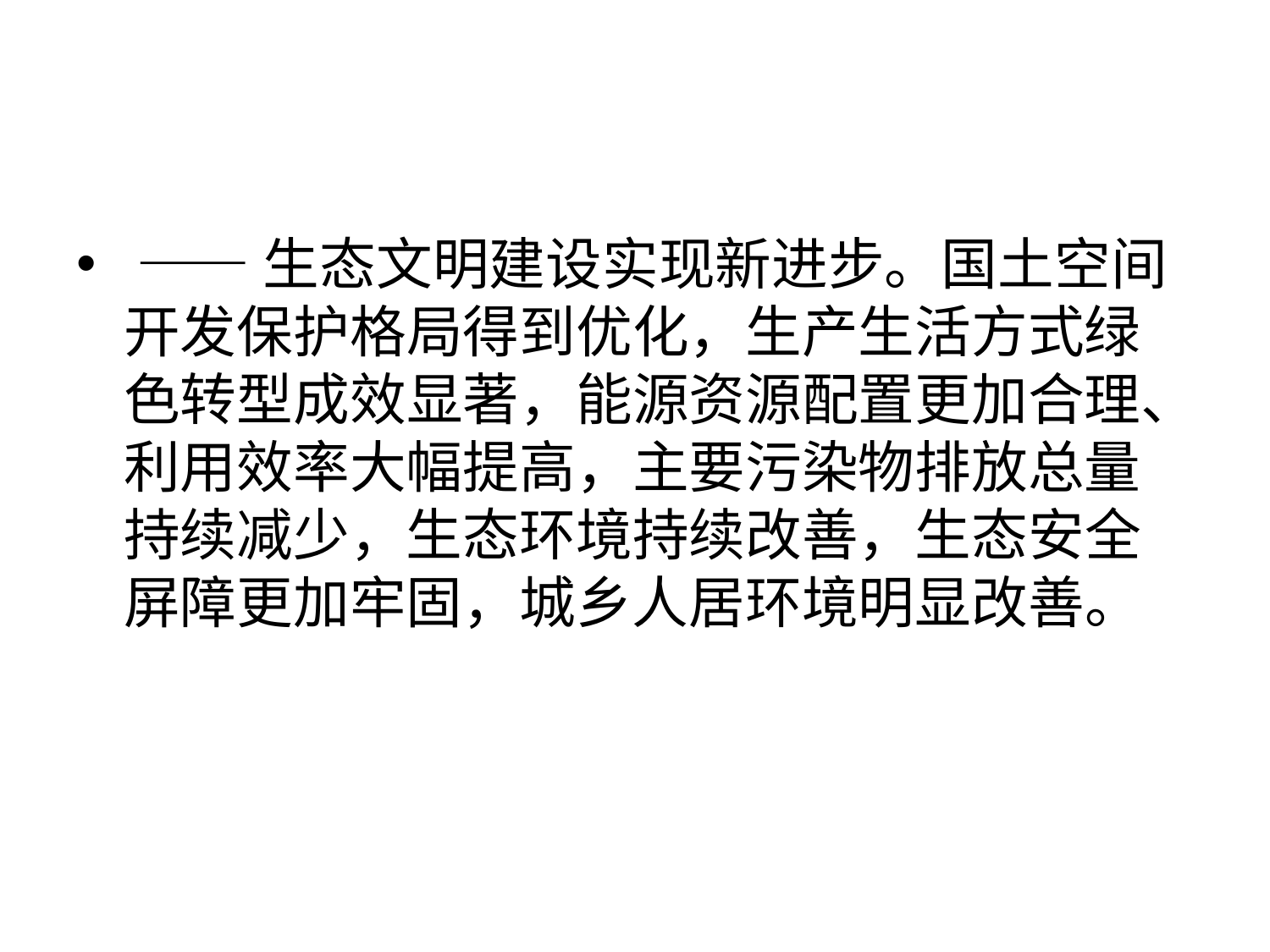

#
 ——生态文明建设实现新进步。国土空间开发保护格局得到优化，生产生活方式绿色转型成效显著，能源资源配置更加合理、利用效率大幅提高，主要污染物排放总量持续减少，生态环境持续改善，生态安全屏障更加牢固，城乡人居环境明显改善。